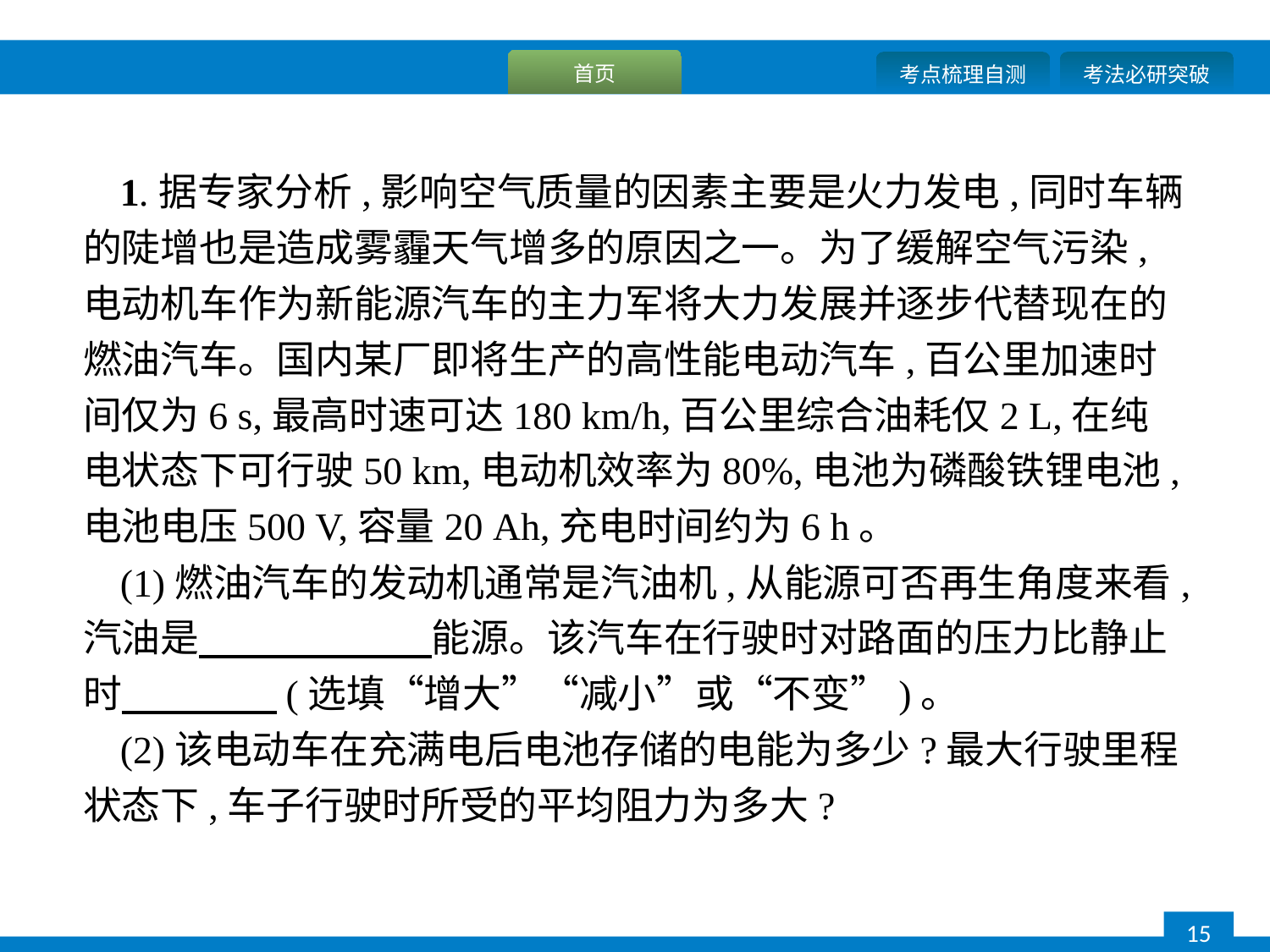

1.据专家分析,影响空气质量的因素主要是火力发电,同时车辆的陡增也是造成雾霾天气增多的原因之一。为了缓解空气污染,电动机车作为新能源汽车的主力军将大力发展并逐步代替现在的燃油汽车。国内某厂即将生产的高性能电动汽车,百公里加速时间仅为6 s,最高时速可达180 km/h,百公里综合油耗仅2 L,在纯电状态下可行驶50 km,电动机效率为80%,电池为磷酸铁锂电池,电池电压500 V,容量20 Ah,充电时间约为6 h。
(1)燃油汽车的发动机通常是汽油机,从能源可否再生角度来看,汽油是　　　　　　能源。该汽车在行驶时对路面的压力比静止时　　　　(选填“增大”“减小”或“不变”)。
(2)该电动车在充满电后电池存储的电能为多少?最大行驶里程状态下,车子行驶时所受的平均阻力为多大?